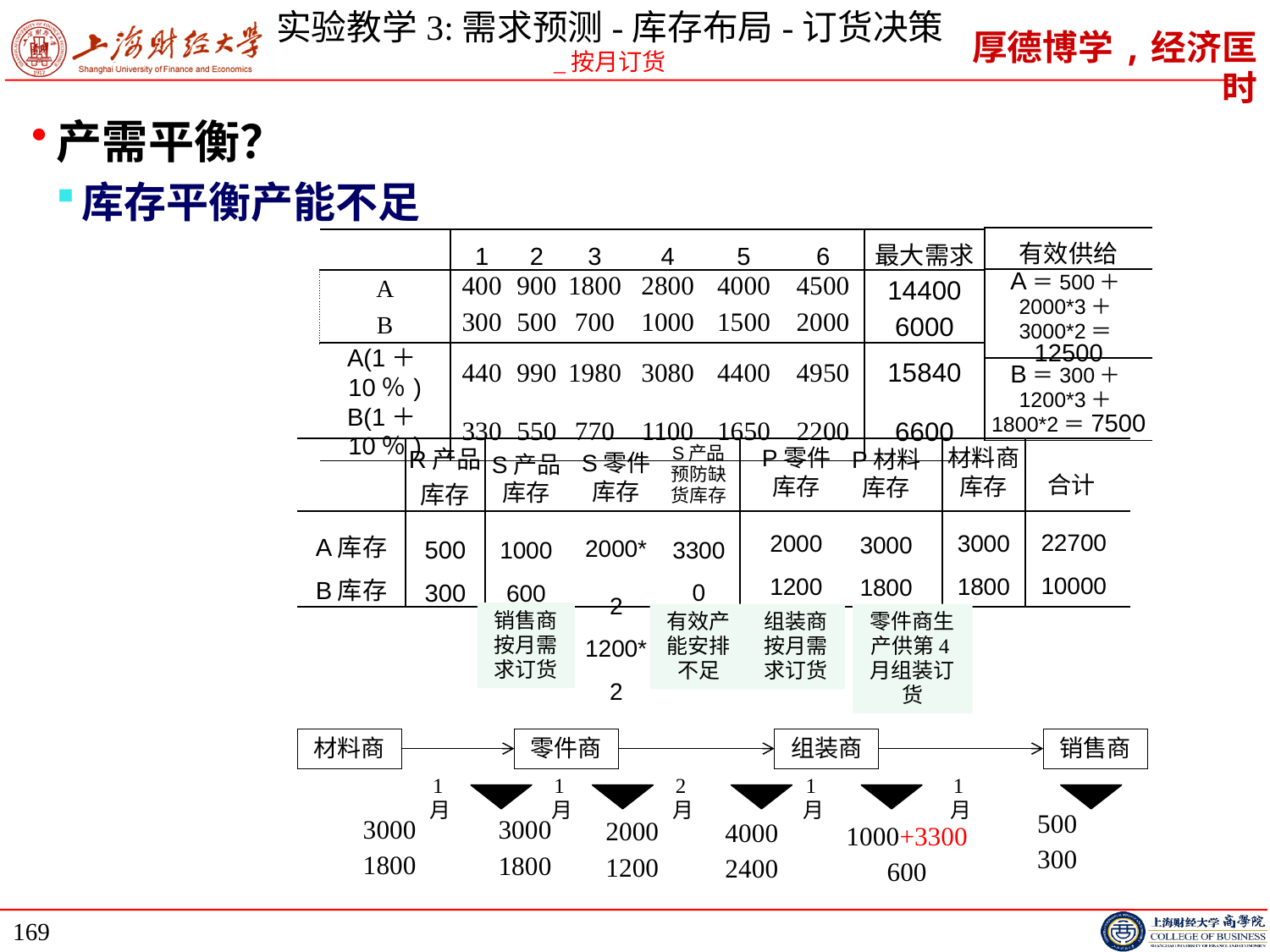

# 实验教学3:需求预测-库存布局-订货决策 _按月订货
产需平衡？
库存平衡产能不足
| 有效供给 |
| --- |
| A＝500＋2000\*3＋3000\*2＝12500 |
| B＝300＋1200\*3＋1800\*2＝7500 |
|  | 1 | 2 | 3 | 4 | 5 | 6 | 最大需求 |
| --- | --- | --- | --- | --- | --- | --- | --- |
| A | 400 | 900 | 1800 | 2800 | 4000 | 4500 | 14400 |
| B | 300 | 500 | 700 | 1000 | 1500 | 2000 | 6000 |
| A(1＋10％) | 440 | 990 | 1980 | 3080 | 4400 | 4950 | 15840 |
| B(1＋10％) | 330 | 550 | 770 | 1100 | 1650 | 2200 | 6600 |
S产品
预防缺货库存
3300
0
合计22700
10000
P零件
库存
2000
1200
材料商库存
3000
1800
|  | R产品 库存 |  |  |  |  |  |  |  |
| --- | --- | --- | --- | --- | --- | --- | --- | --- |
| A库存 | 500 |  |  |  |  |  |  |  |
| B库存 | 300 |  |  |  |  |  |  |  |
P材料
库存
3000
1800
S零件
库存
2000*2
1200*2
S产品
库存
1000
600
销售商按月需求订货
有效产能安排不足
组装商按月需求订货
零件商生产供第4月组装订货
材料商
零件商
组装商
销售商
1月
1月
2月
1月
1月

500
300
3000
1800
3000
1800
2000
1200
4000
2400
1000+3300
600
169